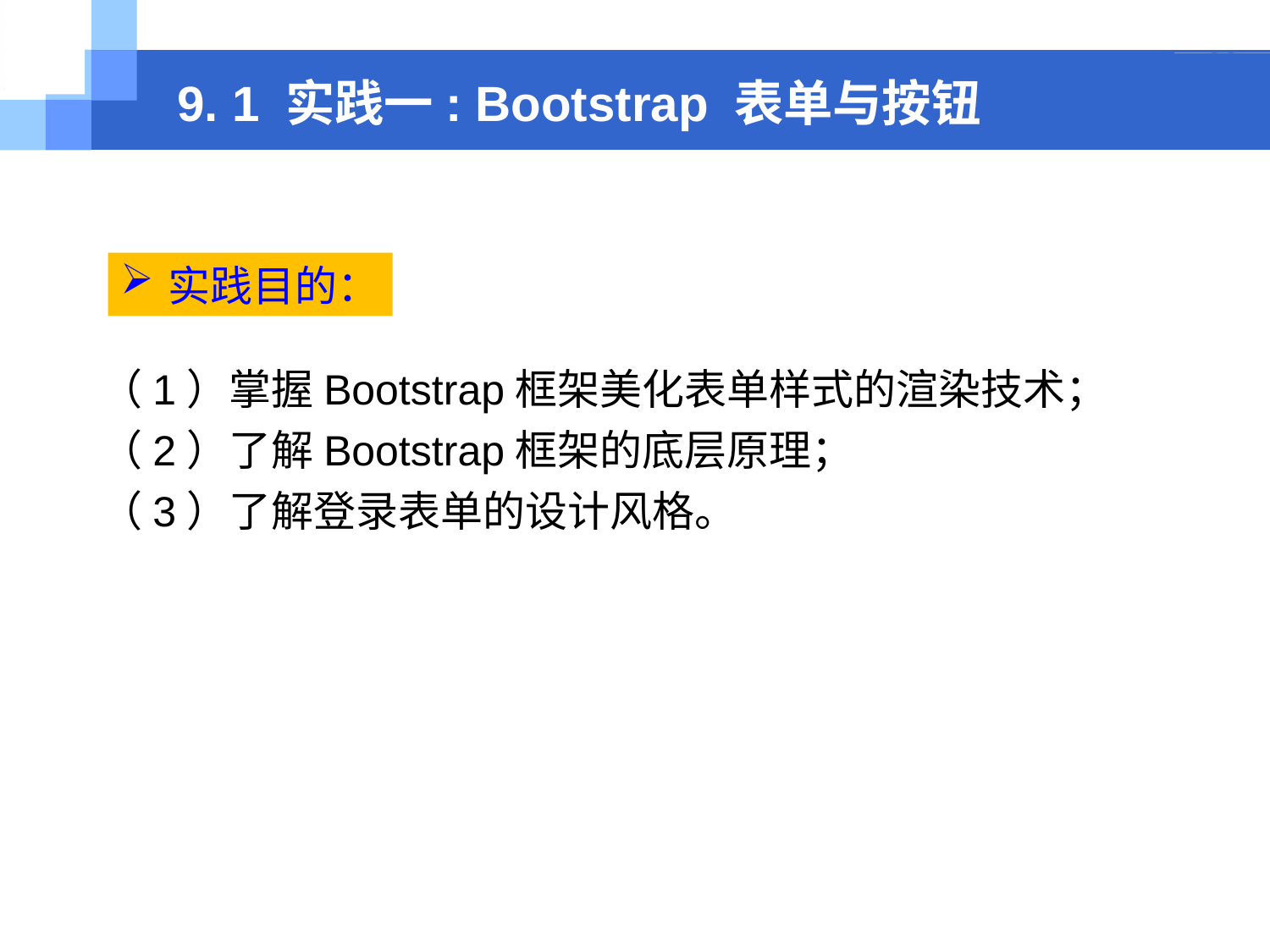

9. 1 实践一: Bootstrap 表单与按钮
实践目的：
（1）掌握Bootstrap框架美化表单样式的渲染技术；
（2）了解Bootstrap框架的底层原理；
（3）了解登录表单的设计风格。